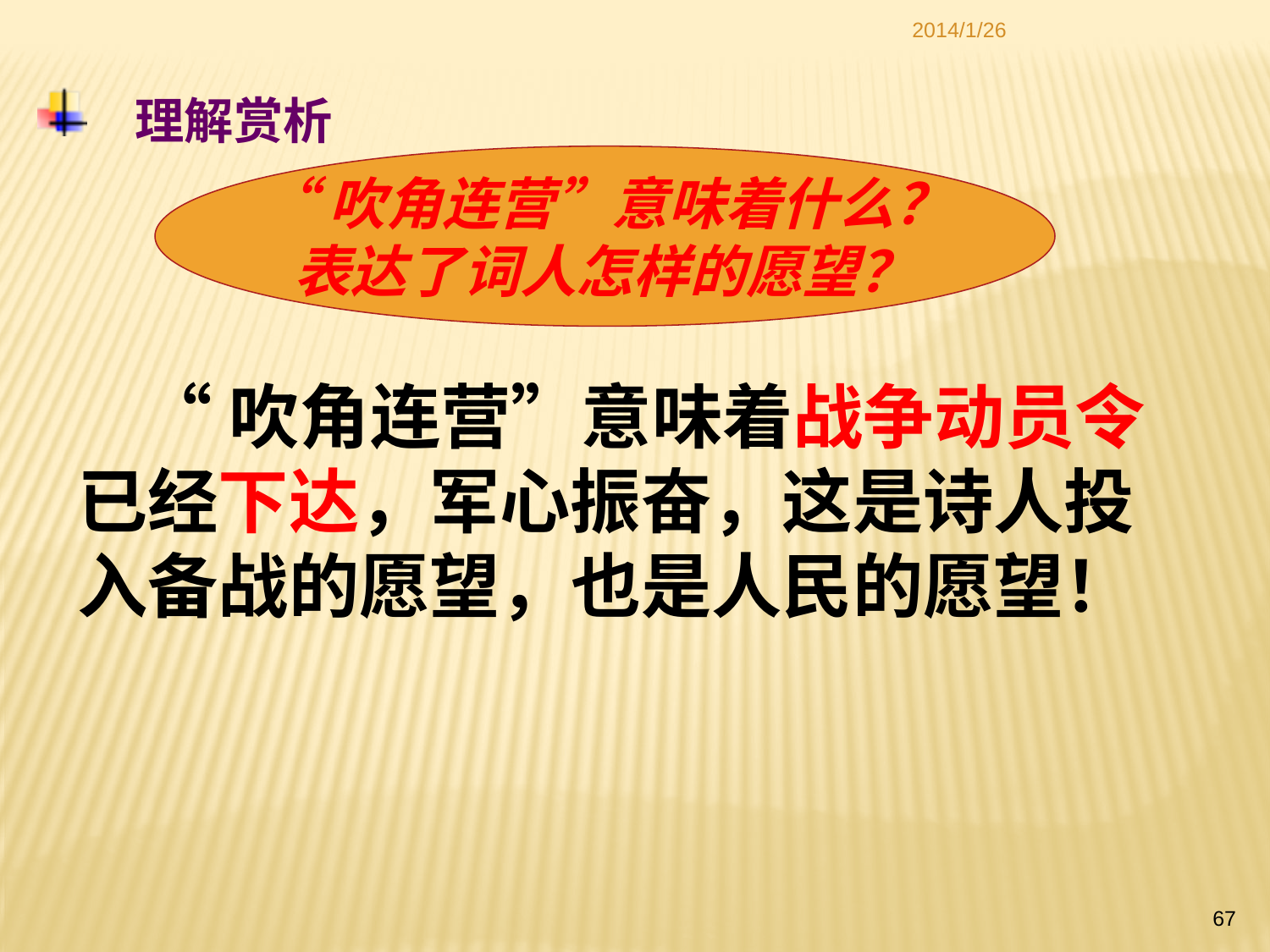

2014/1/26
  理解赏析
“吹角连营”意味着什么？
表达了词人怎样的愿望？
    “吹角连营”意味着战争动员令已经下达，军心振奋，这是诗人投入备战的愿望，也是人民的愿望！
67